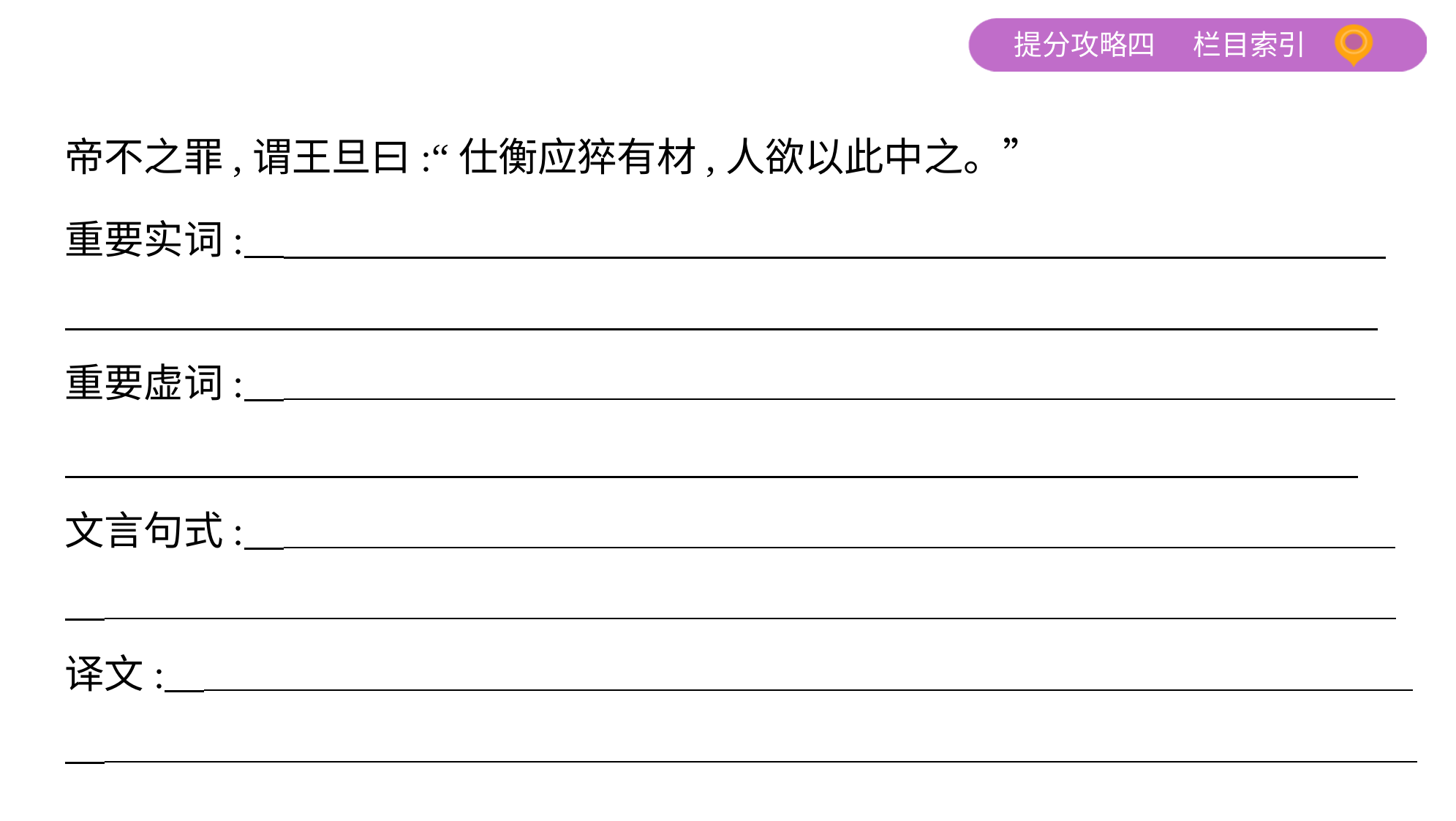

帝不之罪,谓王旦曰:“仕衡应猝有材,人欲以此中之。”
重要实词:

重要虚词:

文言句式:

译文: